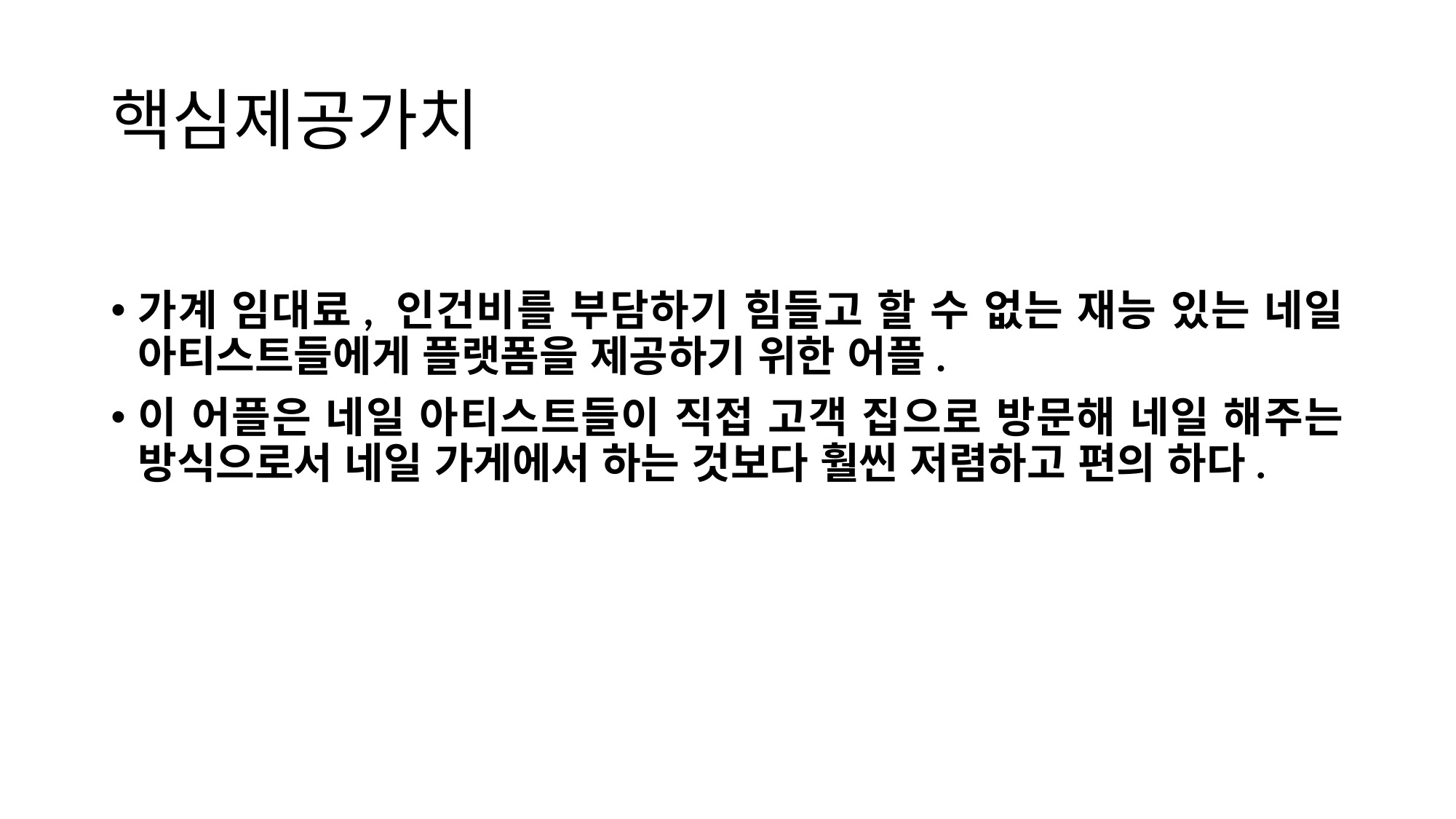

# 핵심제공가치

가계 임대료, 인건비를 부담하기 힘들고 할 수 없는 재능 있는 네일 아티스트들에게 플랫폼을 제공하기 위한 어플.
이 어플은 네일 아티스트들이 직접 고객 집으로 방문해 네일 해주는 방식으로서 네일 가게에서 하는 것보다 훨씬 저렴하고 편의 하다.